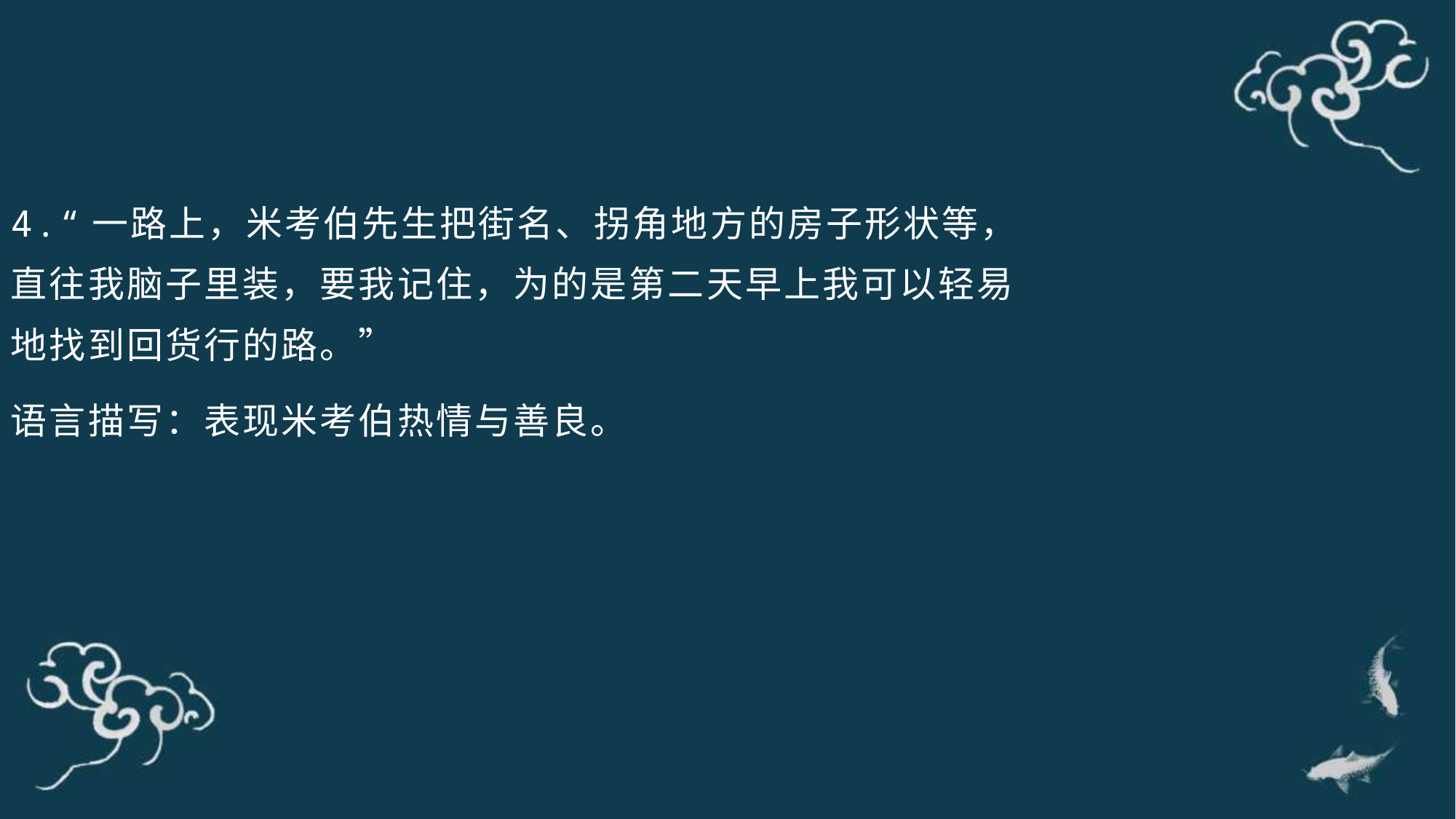

4.“一路上，米考伯先生把街名、拐角地方的房子形状等，直往我脑子里装，要我记住，为的是第二天早上我可以轻易地找到回货行的路。”
语言描写：表现米考伯热情与善良。